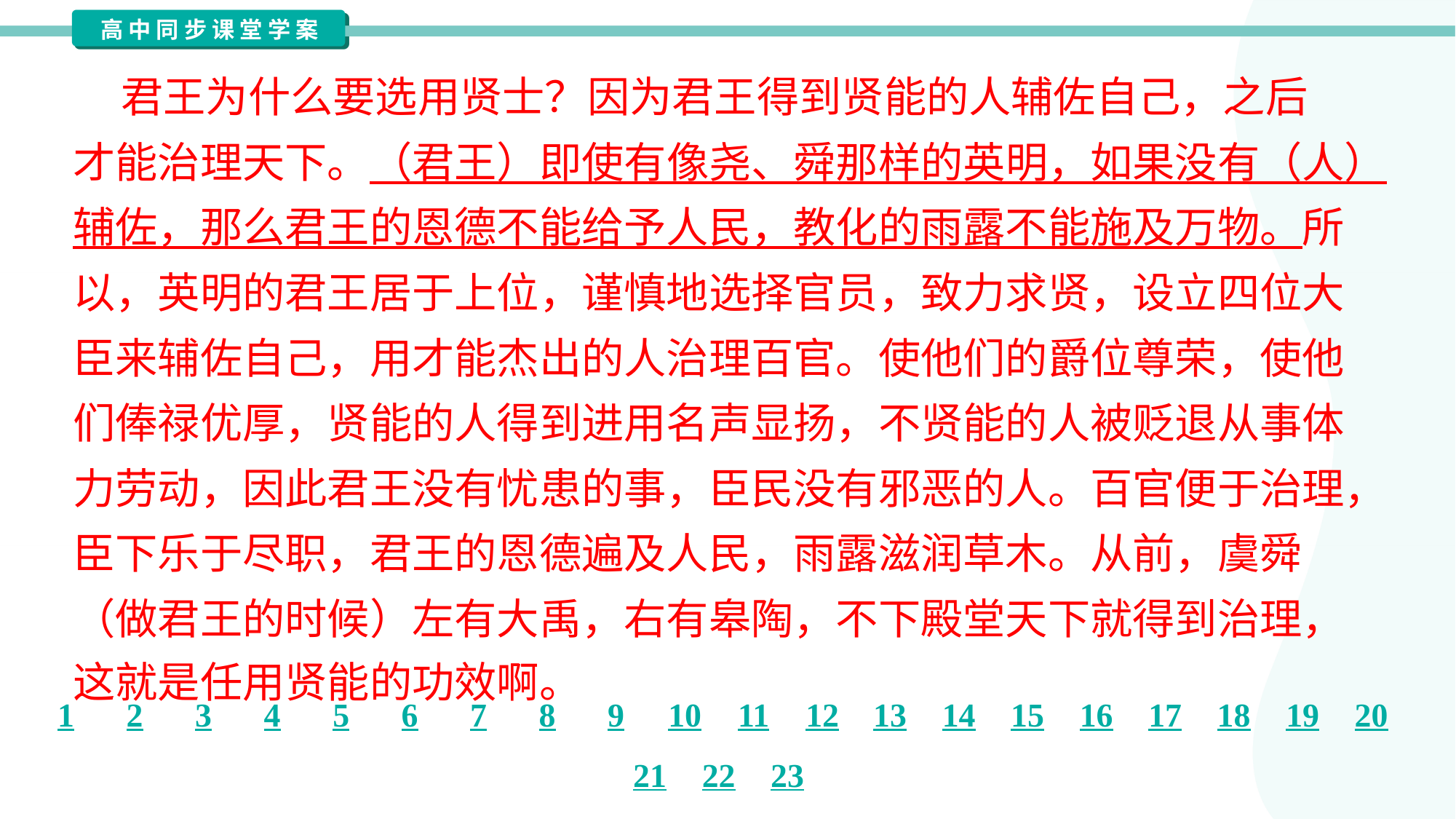

君王为什么要选用贤士？因为君王得到贤能的人辅佐自己，之后
才能治理天下。（君王）即使有像尧、舜那样的英明，如果没有（人）
辅佐，那么君王的恩德不能给予人民，教化的雨露不能施及万物。所
以，英明的君王居于上位，谨慎地选择官员，致力求贤，设立四位大
臣来辅佐自己，用才能杰出的人治理百官。使他们的爵位尊荣，使他
们俸禄优厚，贤能的人得到进用名声显扬，不贤能的人被贬退从事体
力劳动，因此君王没有忧患的事，臣民没有邪恶的人。百官便于治理，
臣下乐于尽职，君王的恩德遍及人民，雨露滋润草木。从前，虞舜
（做君王的时候）左有大禹，右有皋陶，不下殿堂天下就得到治理，
这就是任用贤能的功效啊。